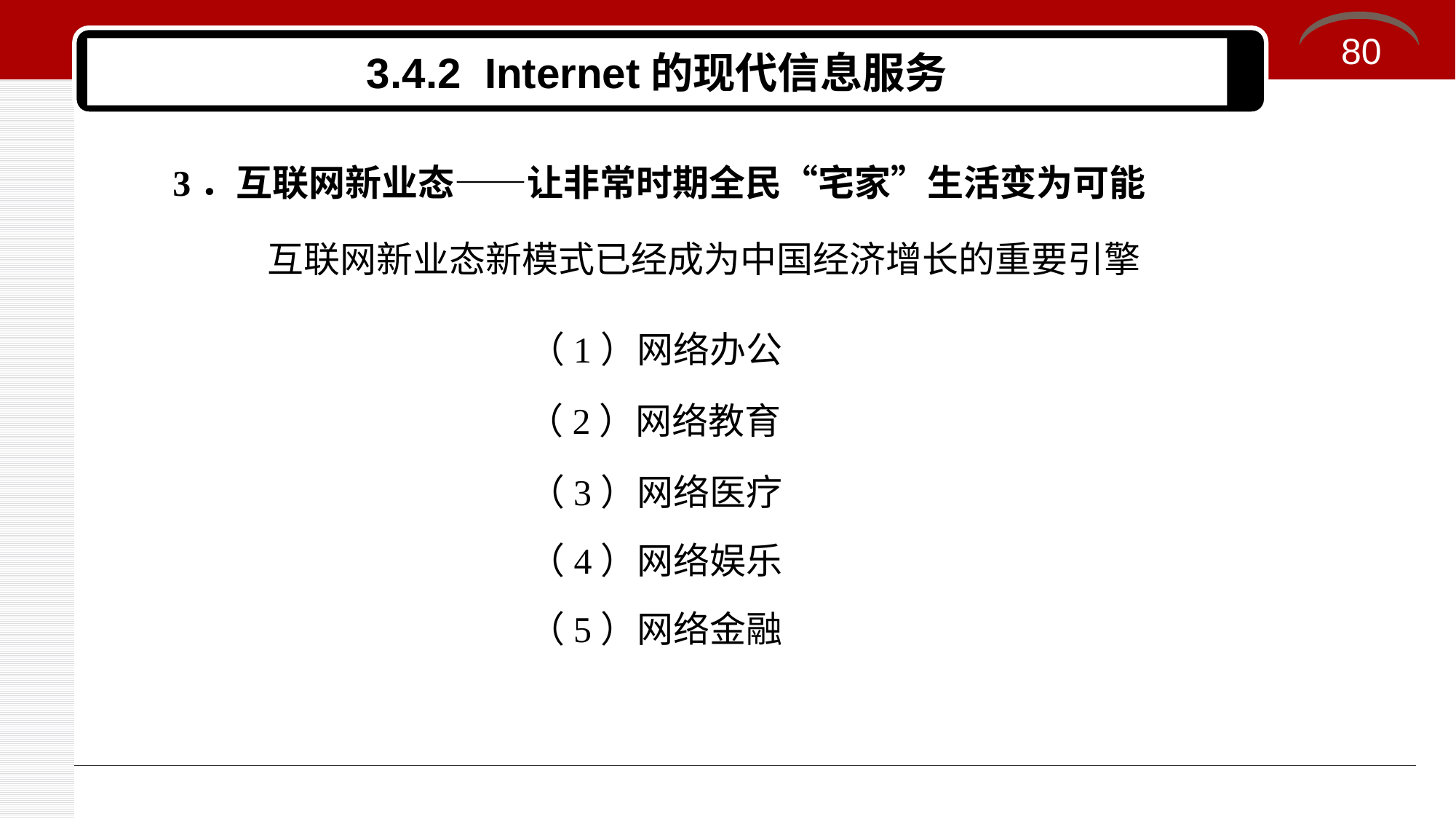

80
# 3.4.2  Internet的现代信息服务
3．互联网新业态——让非常时期全民“宅家”生活变为可能
互联网新业态新模式已经成为中国经济增长的重要引擎
（1）网络办公
（2）网络教育
（3）网络医疗
（4）网络娱乐
（5）网络金融